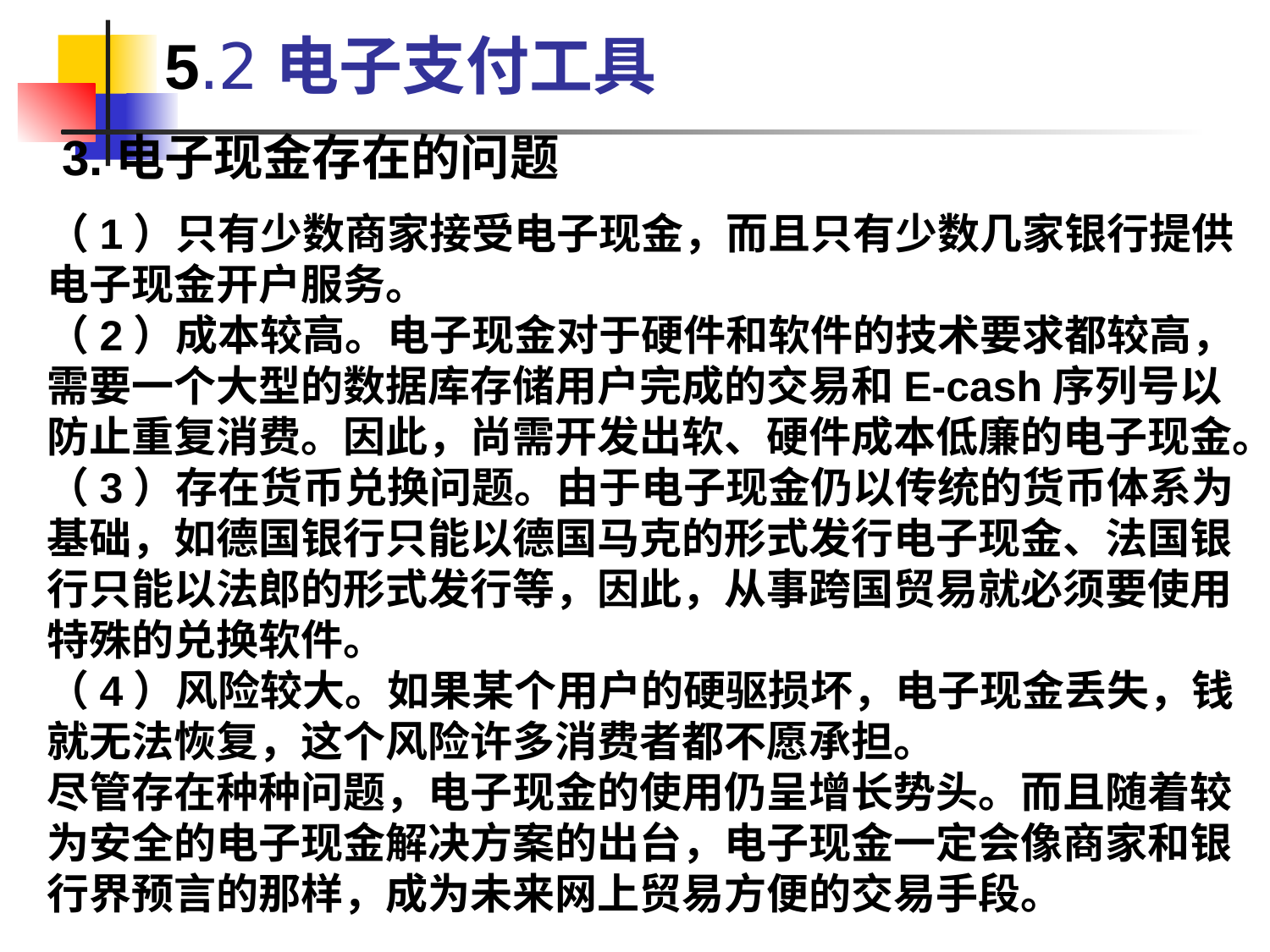

5.2电子支付工具

3.电子现金存在的问题
（1）只有少数商家接受电子现金，而且只有少数几家银行提供电子现金开户服务。
（2）成本较高。电子现金对于硬件和软件的技术要求都较高，需要一个大型的数据库存储用户完成的交易和E-cash序列号以防止重复消费。因此，尚需开发出软、硬件成本低廉的电子现金。
（3）存在货币兑换问题。由于电子现金仍以传统的货币体系为基础，如德国银行只能以德国马克的形式发行电子现金、法国银行只能以法郎的形式发行等，因此，从事跨国贸易就必须要使用特殊的兑换软件。
（4）风险较大。如果某个用户的硬驱损坏，电子现金丢失，钱就无法恢复，这个风险许多消费者都不愿承担。
尽管存在种种问题，电子现金的使用仍呈增长势头。而且随着较为安全的电子现金解决方案的出台，电子现金一定会像商家和银行界预言的那样，成为未来网上贸易方便的交易手段。